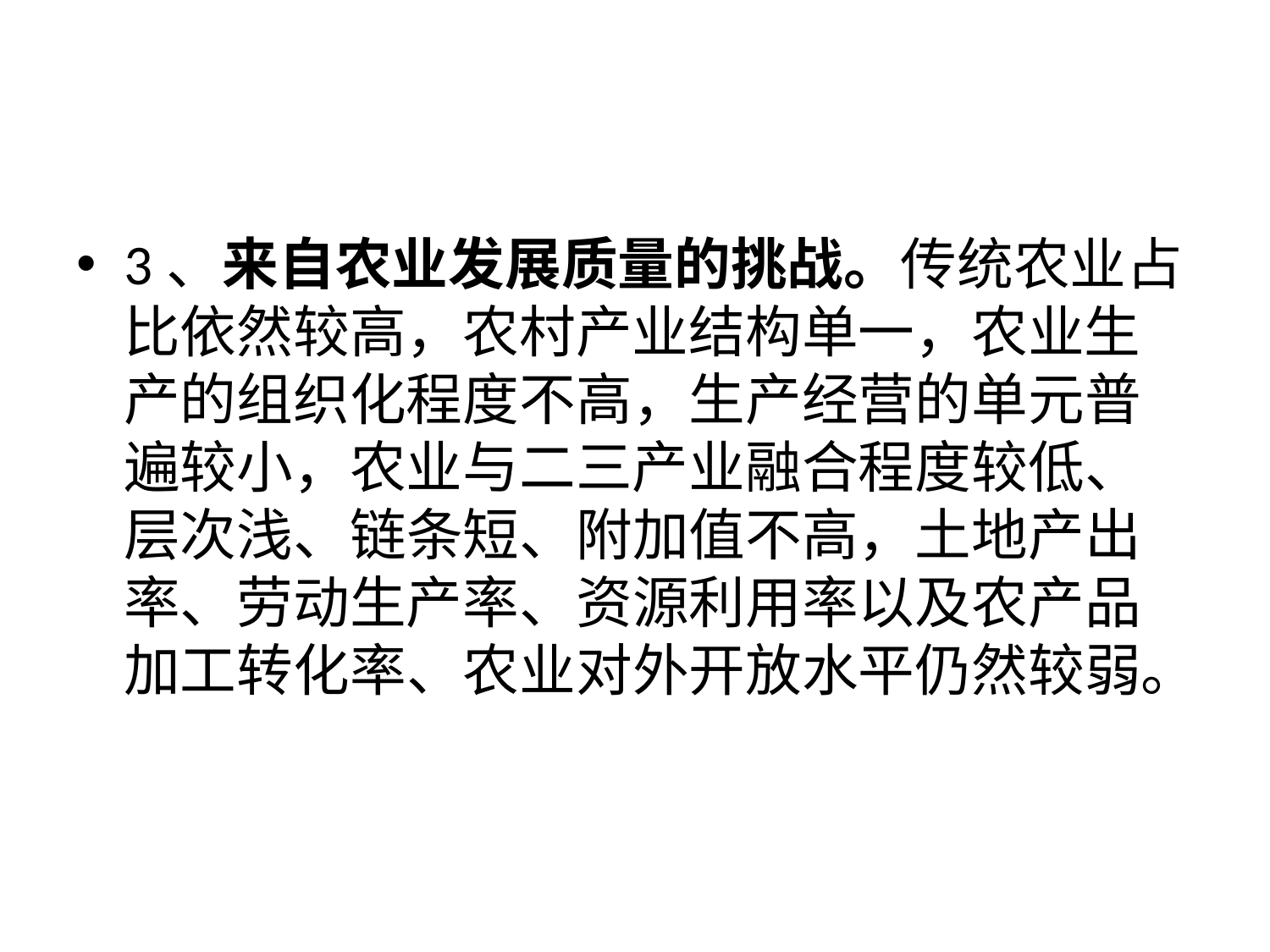

#
3、来自农业发展质量的挑战。传统农业占比依然较高，农村产业结构单一，农业生产的组织化程度不高，生产经营的单元普遍较小，农业与二三产业融合程度较低、层次浅、链条短、附加值不高，土地产出率、劳动生产率、资源利用率以及农产品加工转化率、农业对外开放水平仍然较弱。